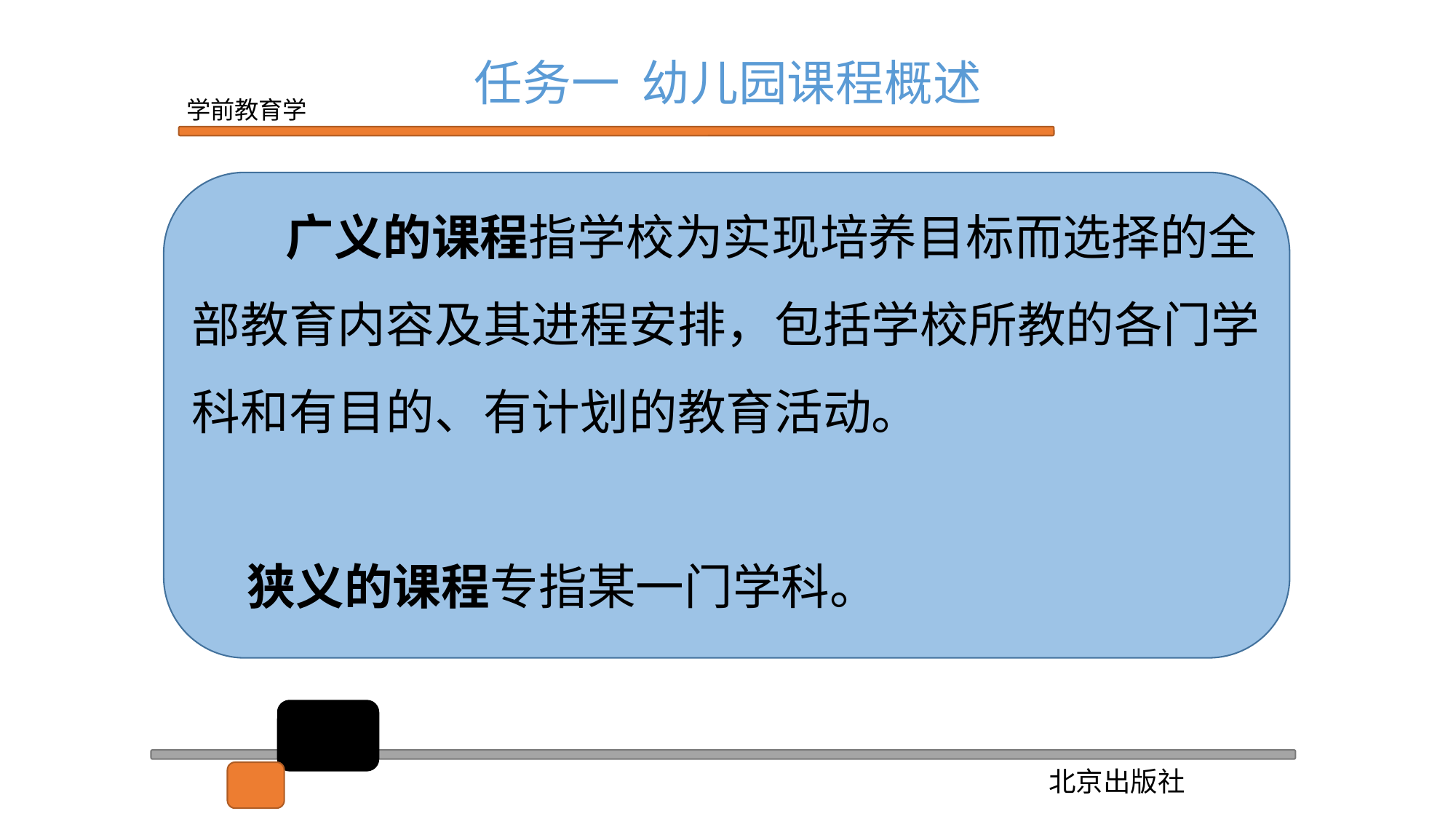

任务一  幼儿园课程概述

           广义的课程指学校为实现培养目标而选择的全部教育内容及其进程安排，包括学校所教的各门学科和有目的、有计划的教育活动。

    狭义的课程专指某一门学科。